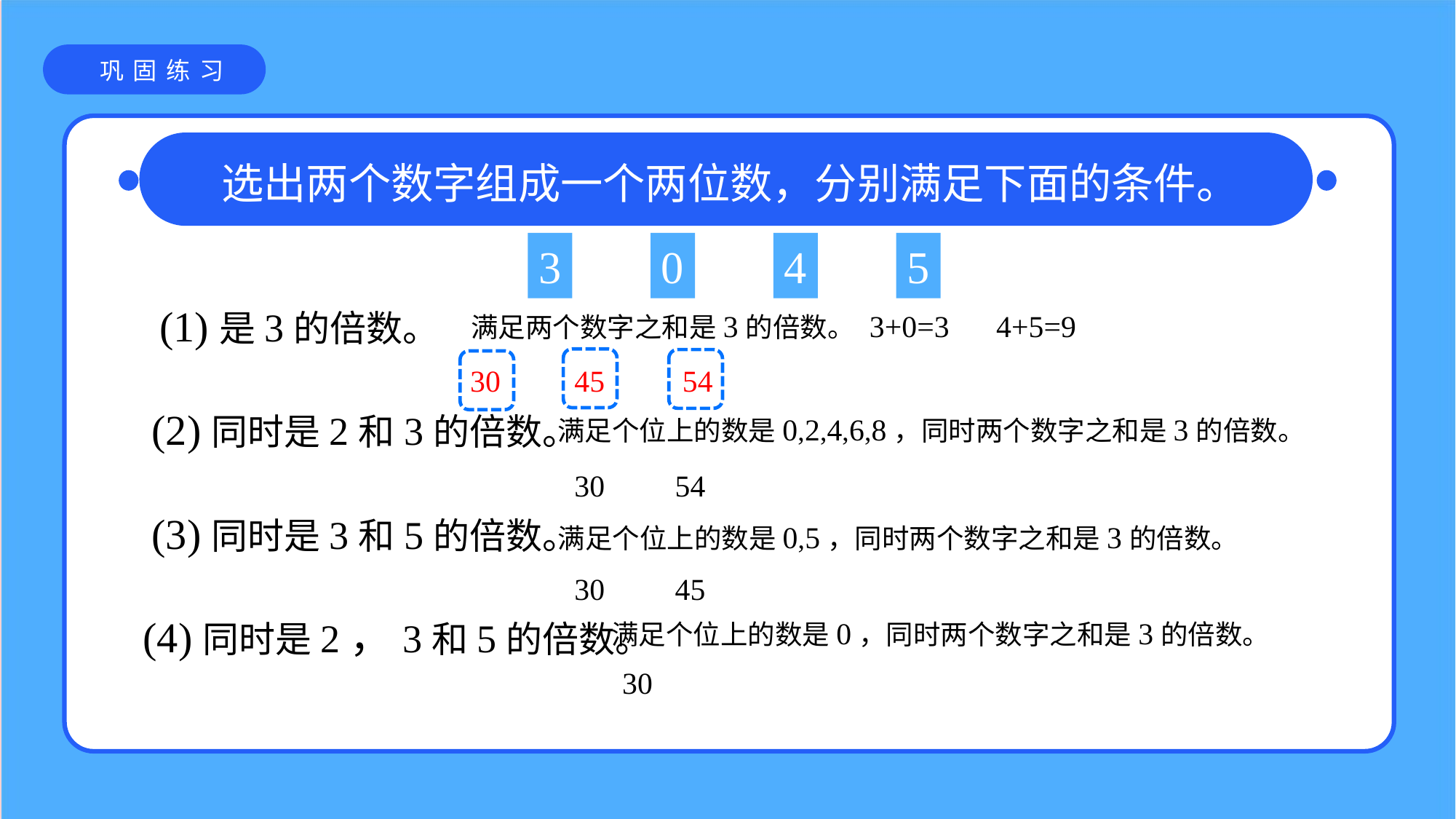

巩固练习

选出两个数字组成一个两位数，分别满足下面的条件。
3
0
4
5
(1)是3的倍数。
满足两个数字之和是3的倍数。
3+0=3
4+5=9

30
45
54
(2)同时是2和3的倍数。
满足个位上的数是0,2,4,6,8，同时两个数字之和是3的倍数。
30
54
(3)同时是3和5的倍数。
满足个位上的数是0,5，同时两个数字之和是3的倍数。
30
45
(4)同时是2，3和5的倍数。
满足个位上的数是0，同时两个数字之和是3的倍数。
30